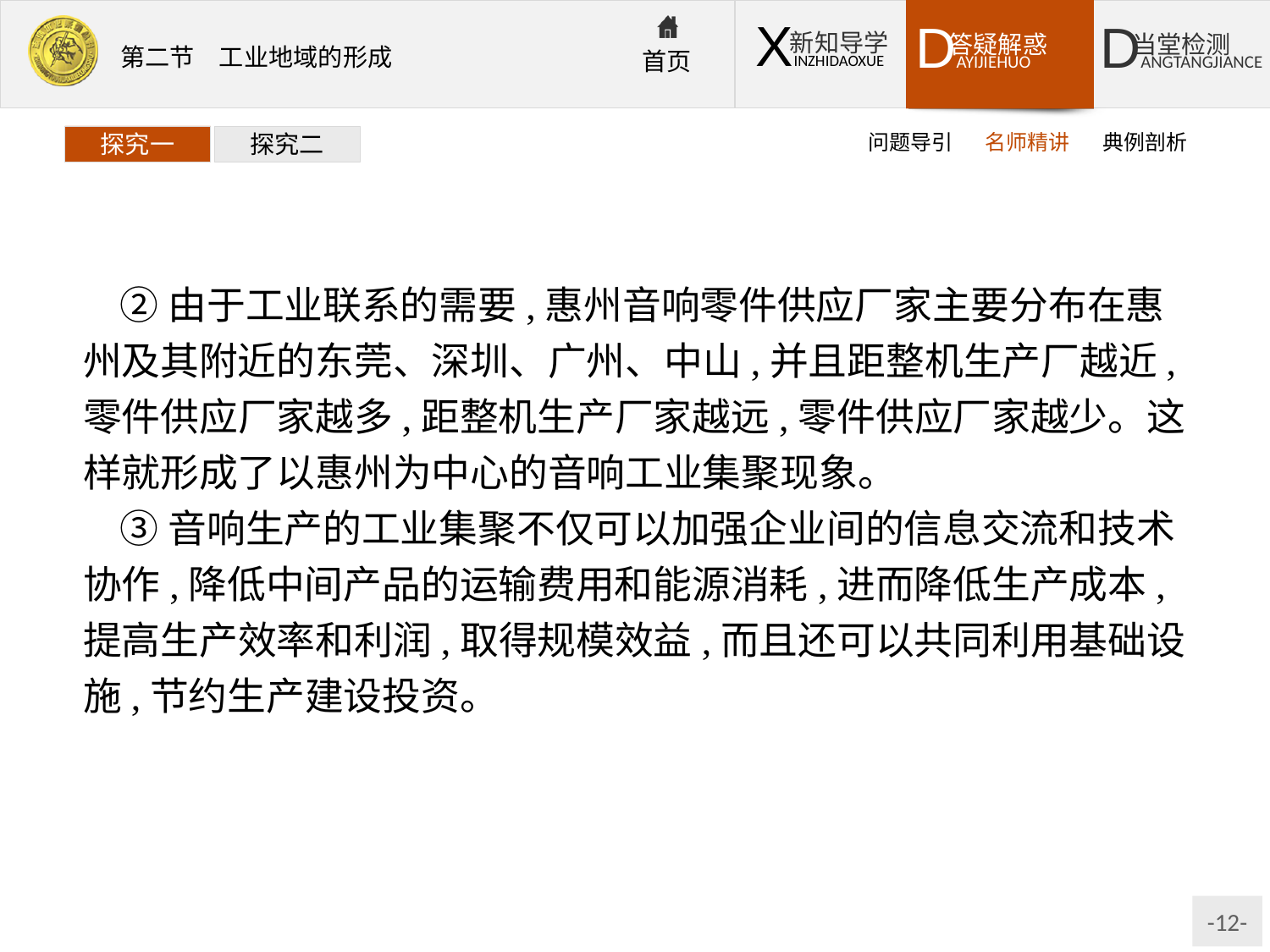

问题导引
名师精讲
典例剖析
探究一
探究二
②由于工业联系的需要,惠州音响零件供应厂家主要分布在惠州及其附近的东莞、深圳、广州、中山,并且距整机生产厂越近,零件供应厂家越多,距整机生产厂家越远,零件供应厂家越少。这样就形成了以惠州为中心的音响工业集聚现象。
③音响生产的工业集聚不仅可以加强企业间的信息交流和技术协作,降低中间产品的运输费用和能源消耗,进而降低生产成本,提高生产效率和利润,取得规模效益,而且还可以共同利用基础设施,节约生产建设投资。